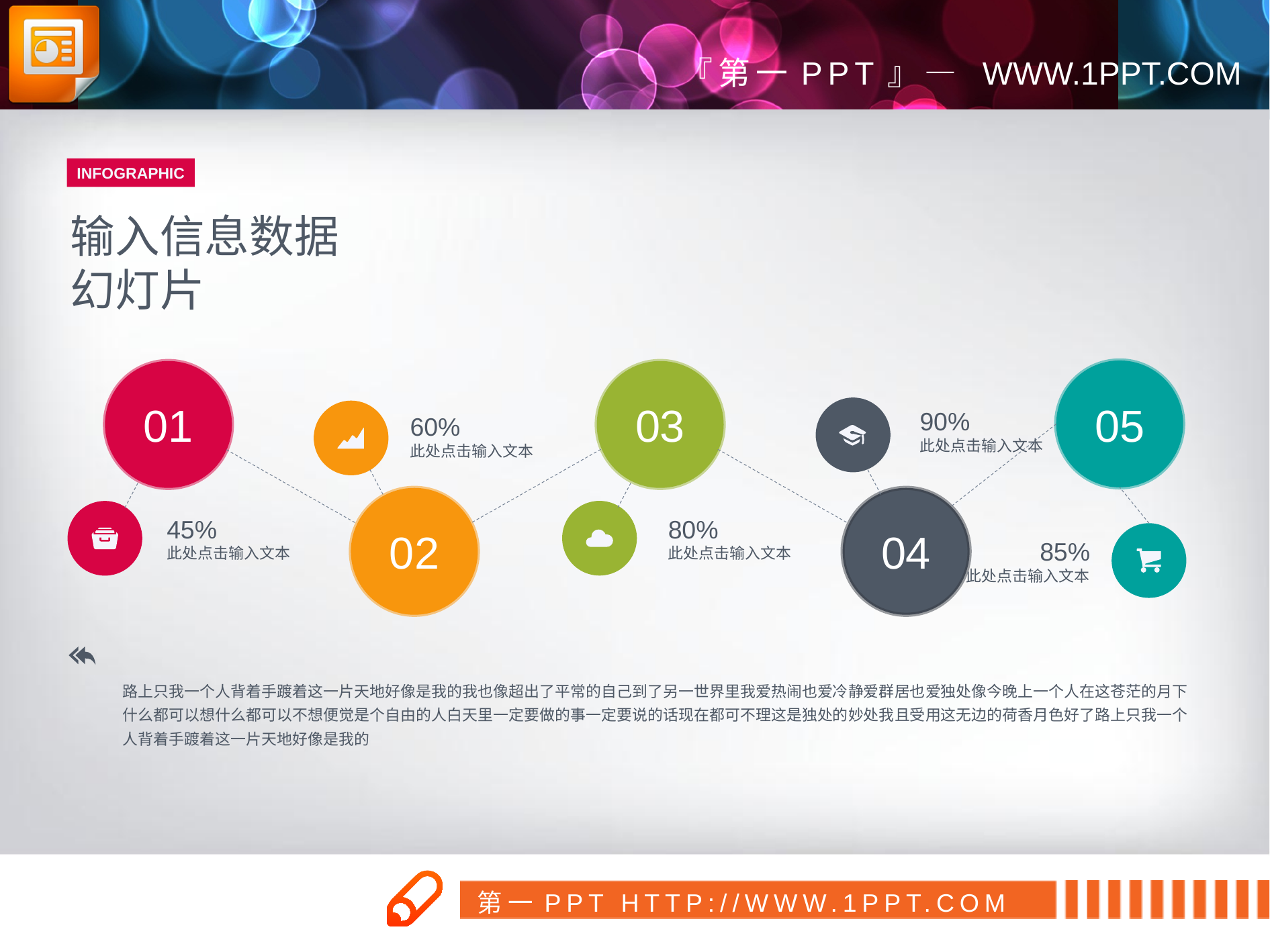

INFOGRAPHIC
输入信息数据
幻灯片
05
01
03

90%
此处点击输入文本
60%
此处点击输入文本

02
04

45%
此处点击输入文本
80%
此处点击输入文本

85%
此处点击输入文本

路上只我一个人背着手踱着这一片天地好像是我的我也像超出了平常的自己到了另一世界里我爱热闹也爱冷静爱群居也爱独处像今晚上一个人在这苍茫的月下什么都可以想什么都可以不想便觉是个自由的人白天里一定要做的事一定要说的话现在都可不理这是独处的妙处我且受用这无边的荷香月色好了路上只我一个人背着手踱着这一片天地好像是我的